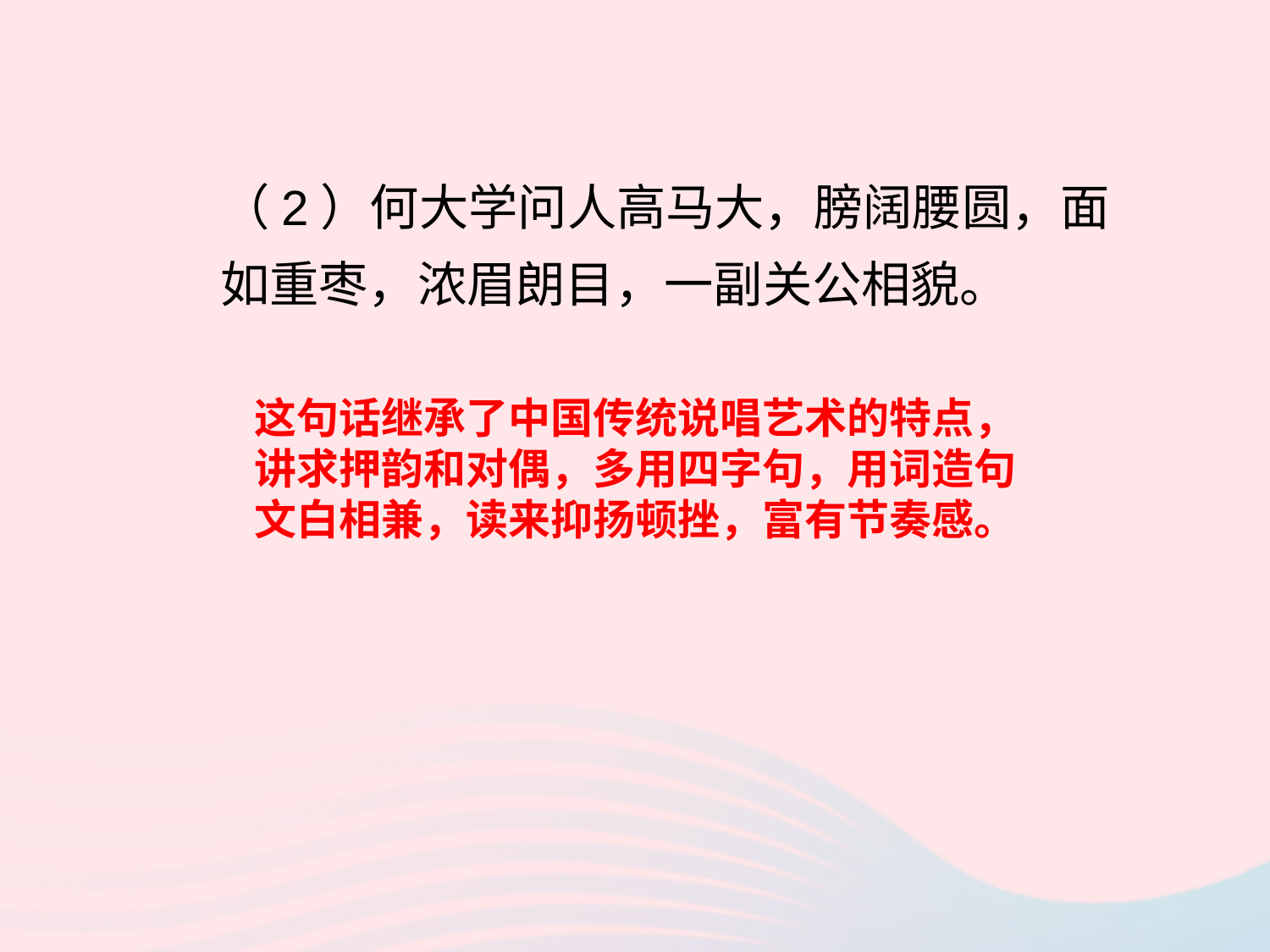

（2）何大学问人高马大，膀阔腰圆，面如重枣，浓眉朗目，一副关公相貌。
这句话继承了中国传统说唱艺术的特点，讲求押韵和对偶，多用四字句，用词造句文白相兼，读来抑扬顿挫，富有节奏感。